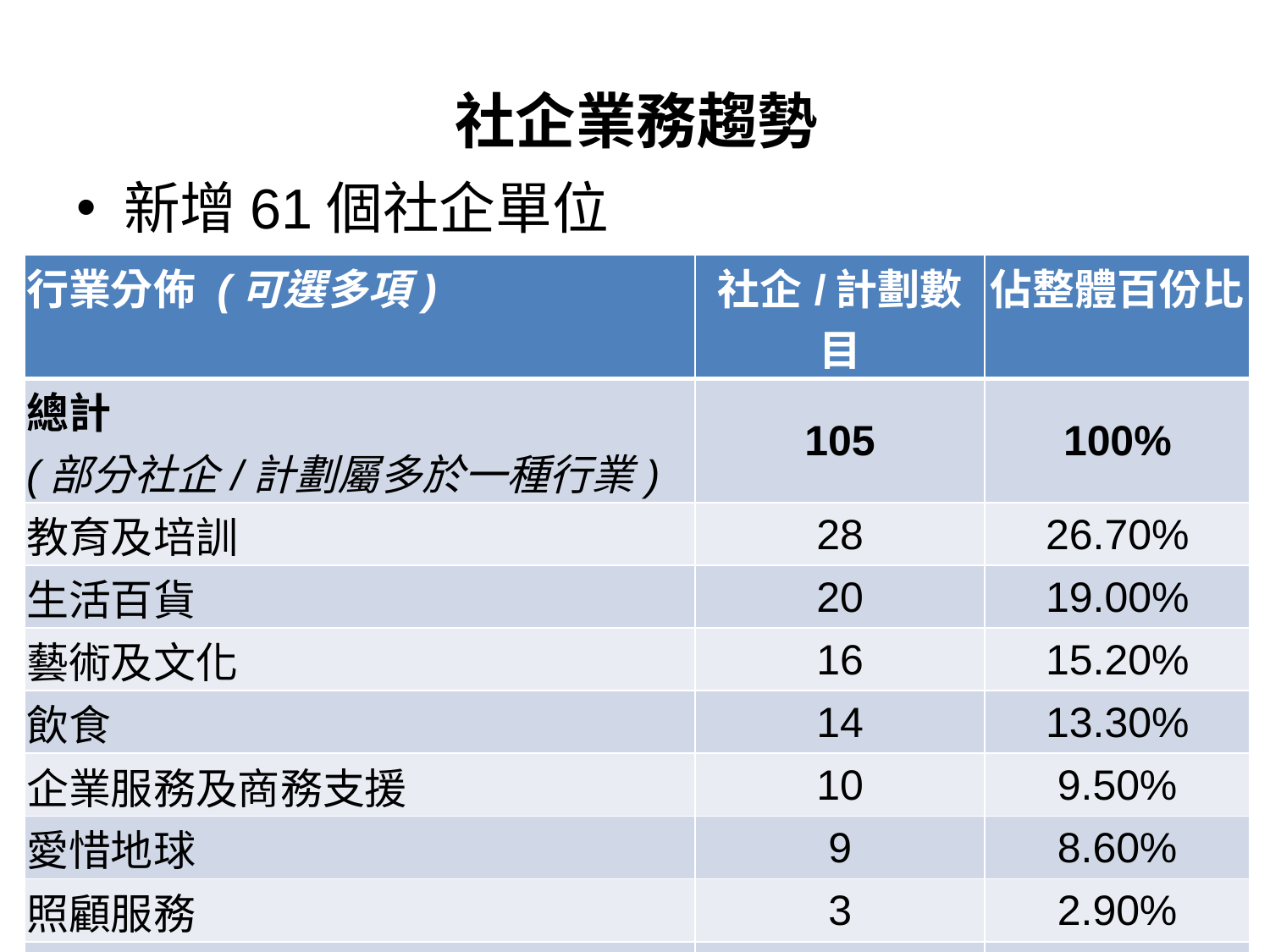

# 社企業務趨勢
新增61個社企單位

| 行業分佈 (可選多項) | 社企/計劃數目 | 佔整體百份比 |
| --- | --- | --- |
| 總計 (部分社企/計劃屬多於一種行業) | 105 | 100% |
| 教育及培訓 | 28 | 26.70% |
| 生活百貨 | 20 | 19.00% |
| 藝術及文化 | 16 | 15.20% |
| 飲食 | 14 | 13.30% |
| 企業服務及商務支援 | 10 | 9.50% |
| 愛惜地球 | 9 | 8.60% |
| 照顧服務 | 3 | 2.90% |
| 健康護理及醫療 | 3 | 2.90% |
| 家居 | 2 | 1.90% |